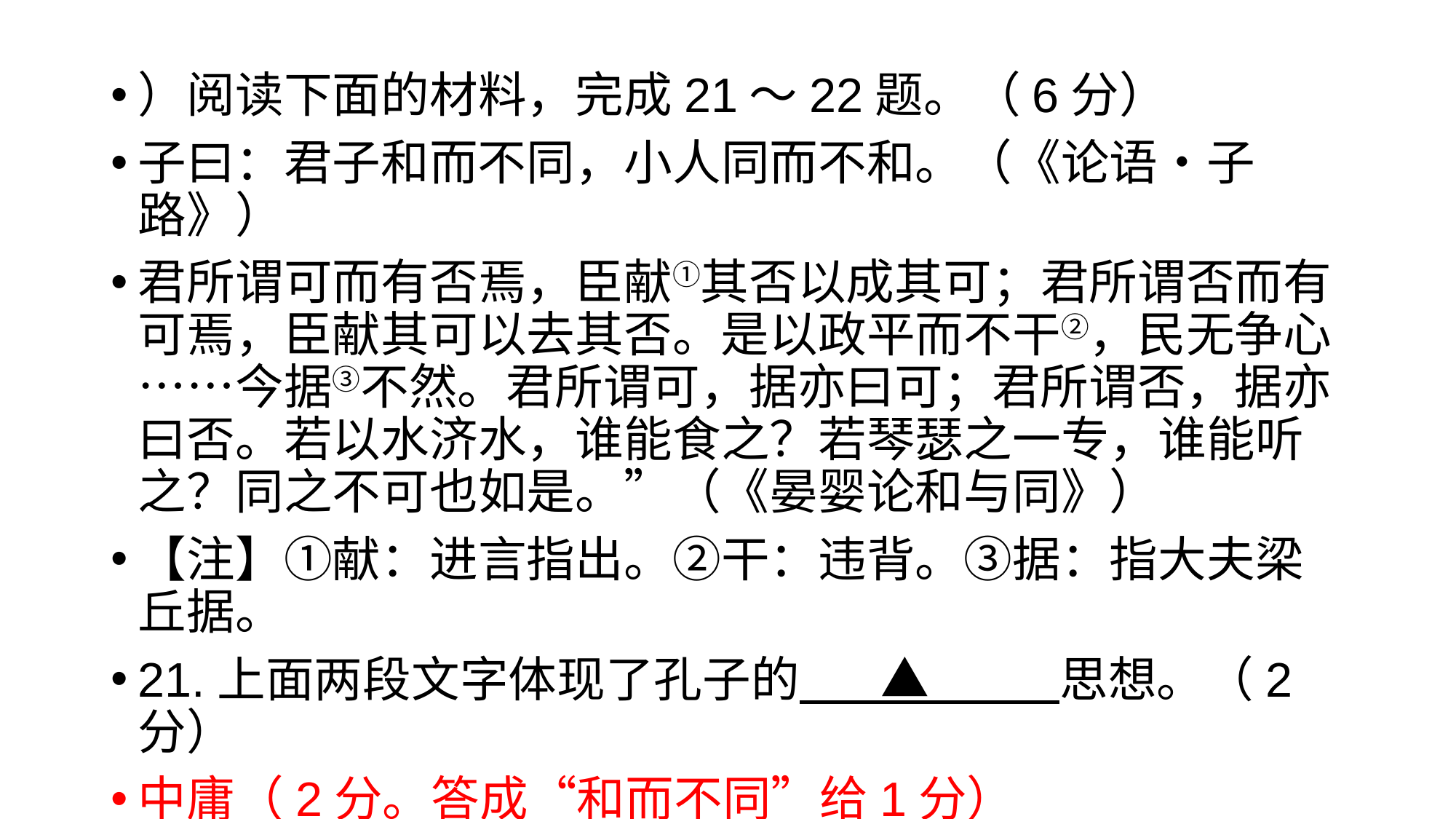

#
）阅读下面的材料，完成21～22题。（6分）
子曰：君子和而不同，小人同而不和。（《论语•子路》）
君所谓可而有否焉，臣献①其否以成其可；君所谓否而有可焉，臣献其可以去其否。是以政平而不干②，民无争心……今据③不然。君所谓可，据亦曰可；君所谓否，据亦曰否。若以水济水，谁能食之？若琴瑟之一专，谁能听之？同之不可也如是。”（《晏婴论和与同》）
【注】①献：进言指出。②干：违背。③据：指大夫梁丘据。
21.上面两段文字体现了孔子的　   ▲　　   思想。（2分）
中庸（2分。答成“和而不同”给1分）